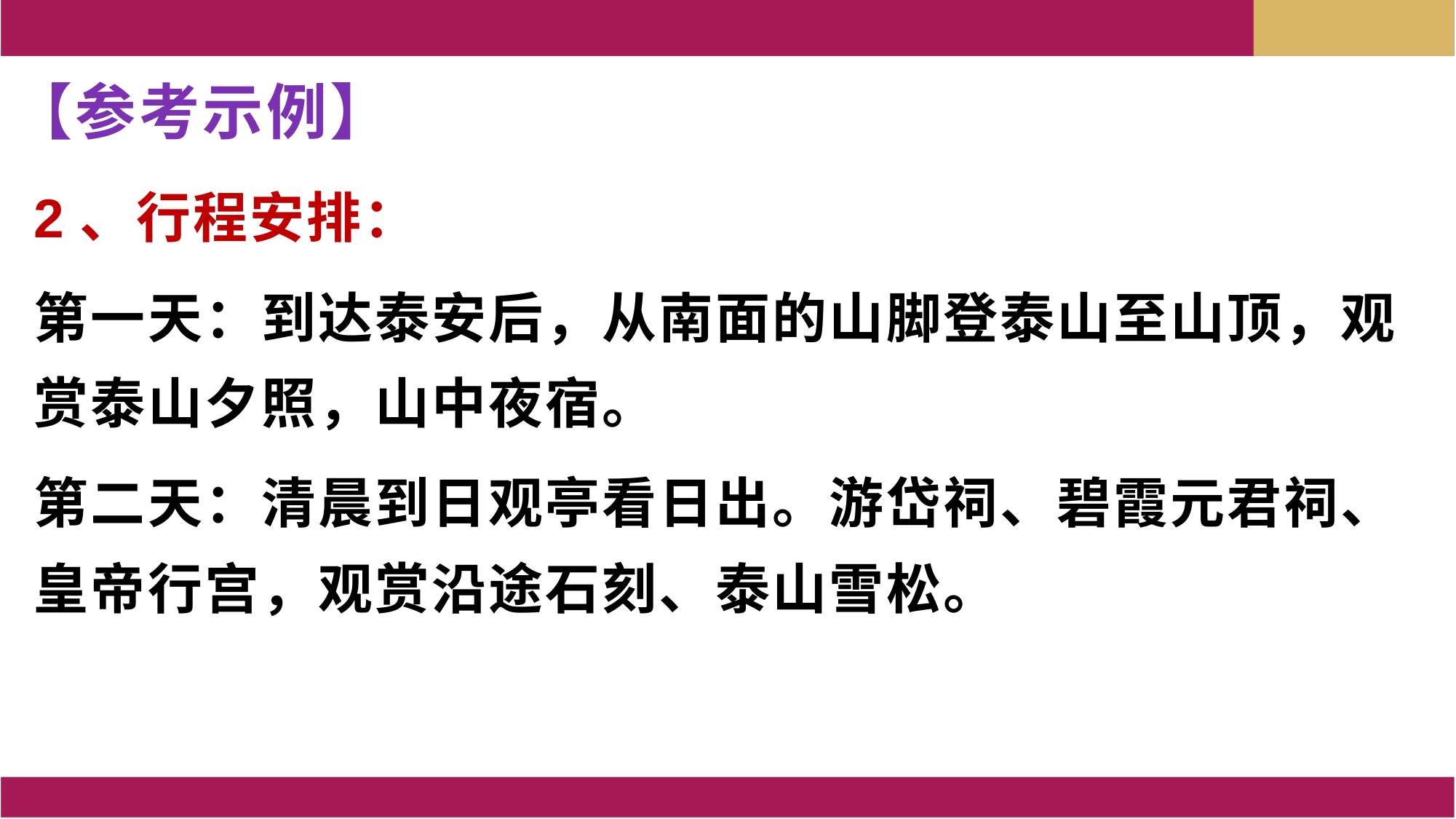

【参考示例】
2、行程安排：
第一天：到达泰安后，从南面的山脚登泰山至山顶，观赏泰山夕照，山中夜宿。
第二天：清晨到日观亭看日出。游岱祠、碧霞元君祠、皇帝行宫，观赏沿途石刻、泰山雪松。